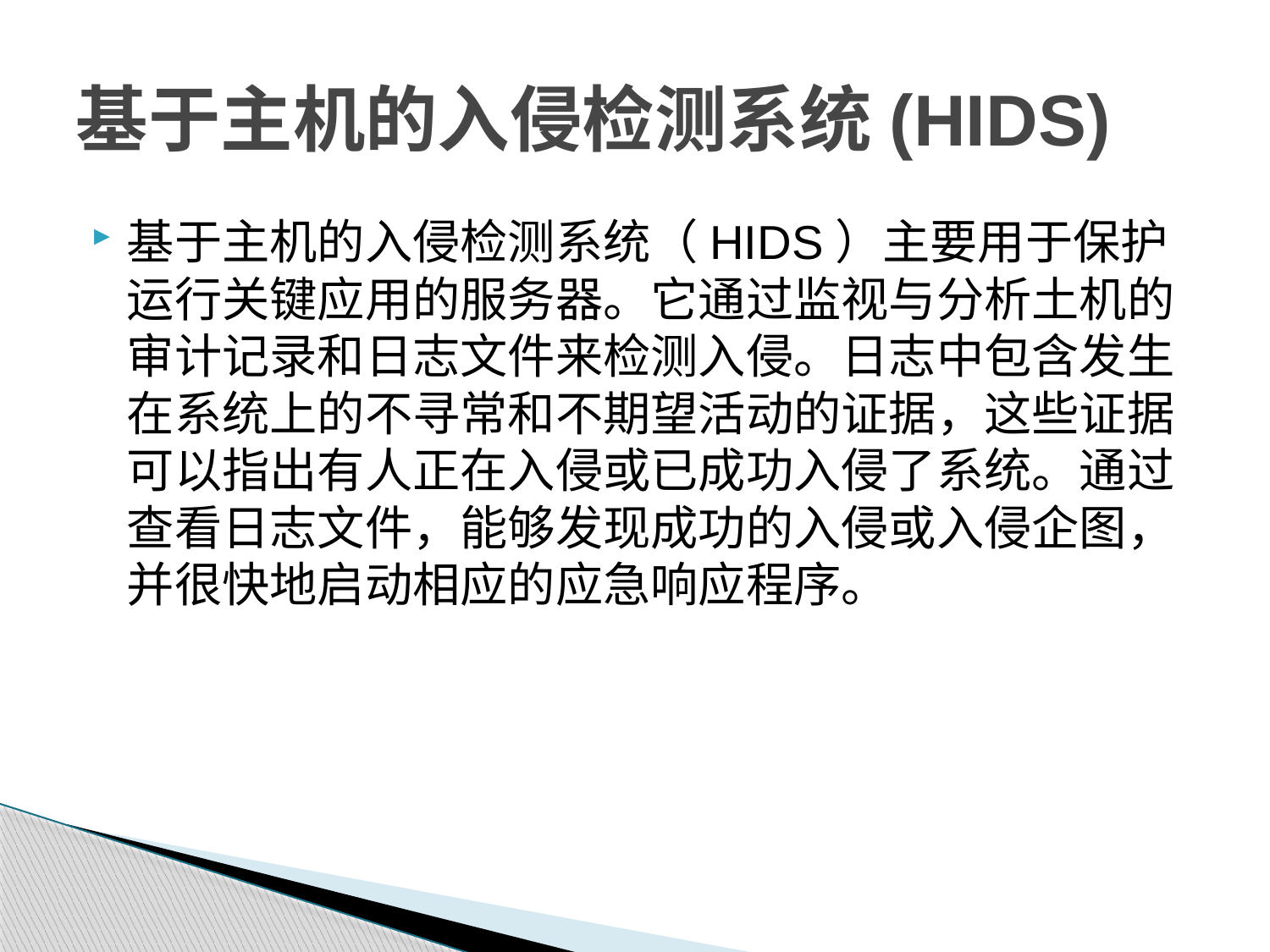

# 基于主机的入侵检测系统(HIDS)
基于主机的入侵检测系统（HIDS）主要用于保护运行关键应用的服务器。它通过监视与分析土机的审计记录和日志文件来检测入侵。日志中包含发生在系统上的不寻常和不期望活动的证据，这些证据可以指出有人正在入侵或已成功入侵了系统。通过查看日志文件，能够发现成功的入侵或入侵企图，并很快地启动相应的应急响应程序。